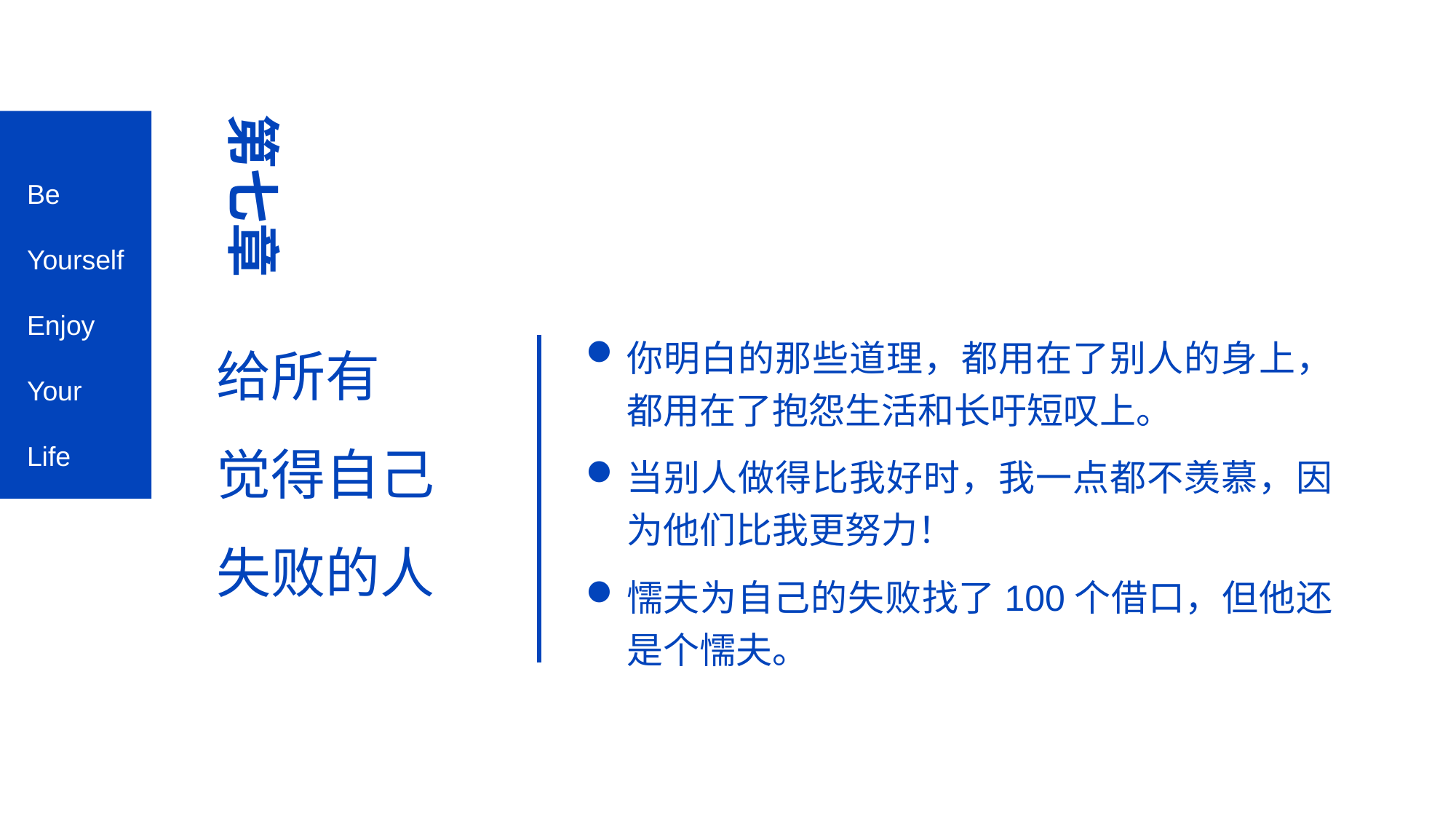

第七章

Be
Yourself
Enjoy
Your
Life
给所有
觉得自己
失败的人
你明白的那些道理，都用在了别人的身上，都用在了抱怨生活和长吁短叹上。
当别人做得比我好时，我一点都不羡慕，因为他们比我更努力！
懦夫为自己的失败找了100个借口，但他还是个懦夫。